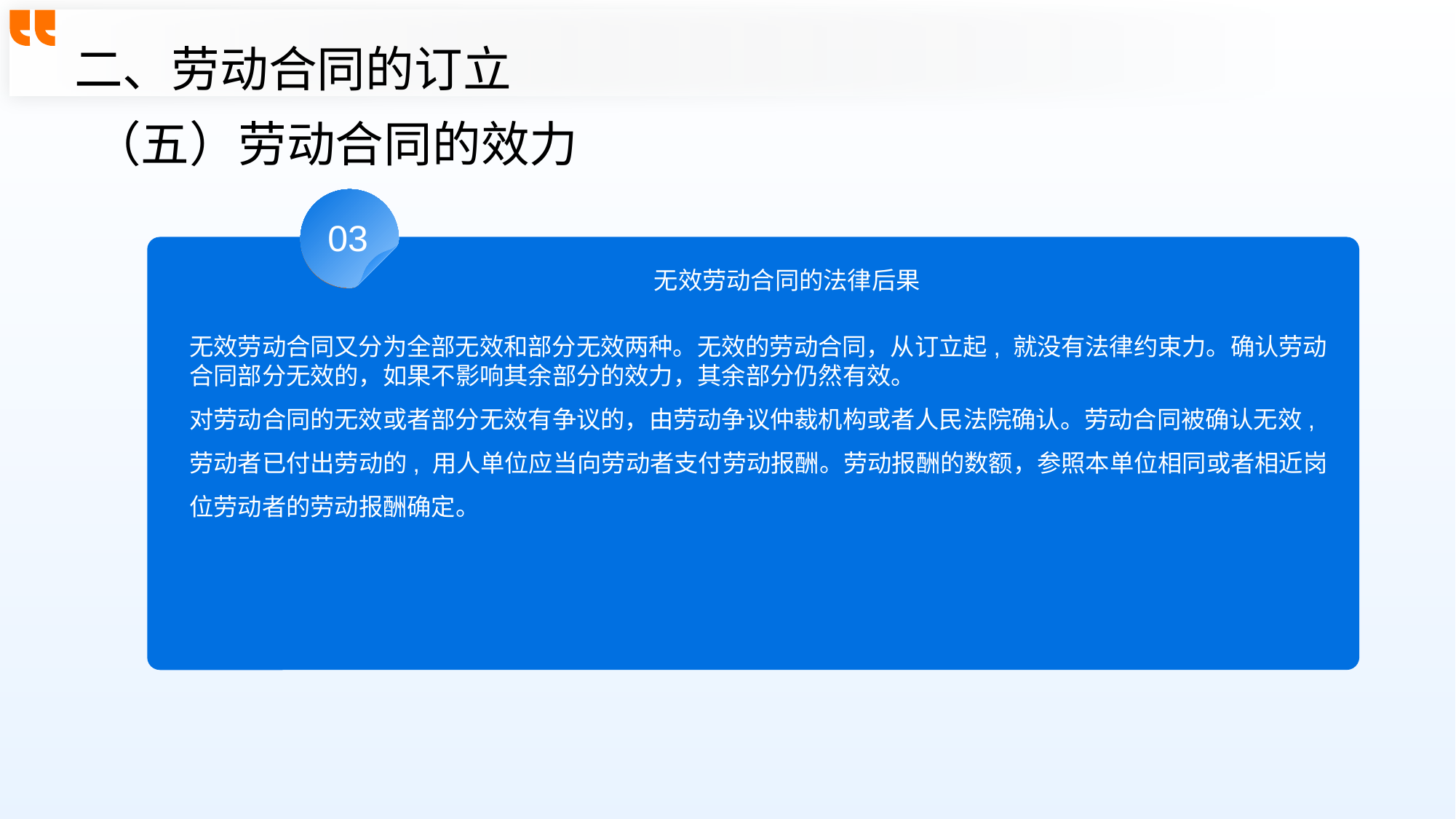

二、劳动合同的订立
（五）劳动合同的效力

03

无效劳动合同的法律后果

无效劳动合同又分为全部无效和部分无效两种。无效的劳动合同，从订立起, 就没有法律约束力。确认劳动合同部分无效的，如果不影响其余部分的效力，其余部分仍然有效。
对劳动合同的无效或者部分无效有争议的，由劳动争议仲裁机构或者人民法院确认。劳动合同被确认无效, 劳动者已付出劳动的, 用人单位应当向劳动者支付劳动报酬。劳动报酬的数额，参照本单位相同或者相近岗位劳动者的劳动报酬确定。